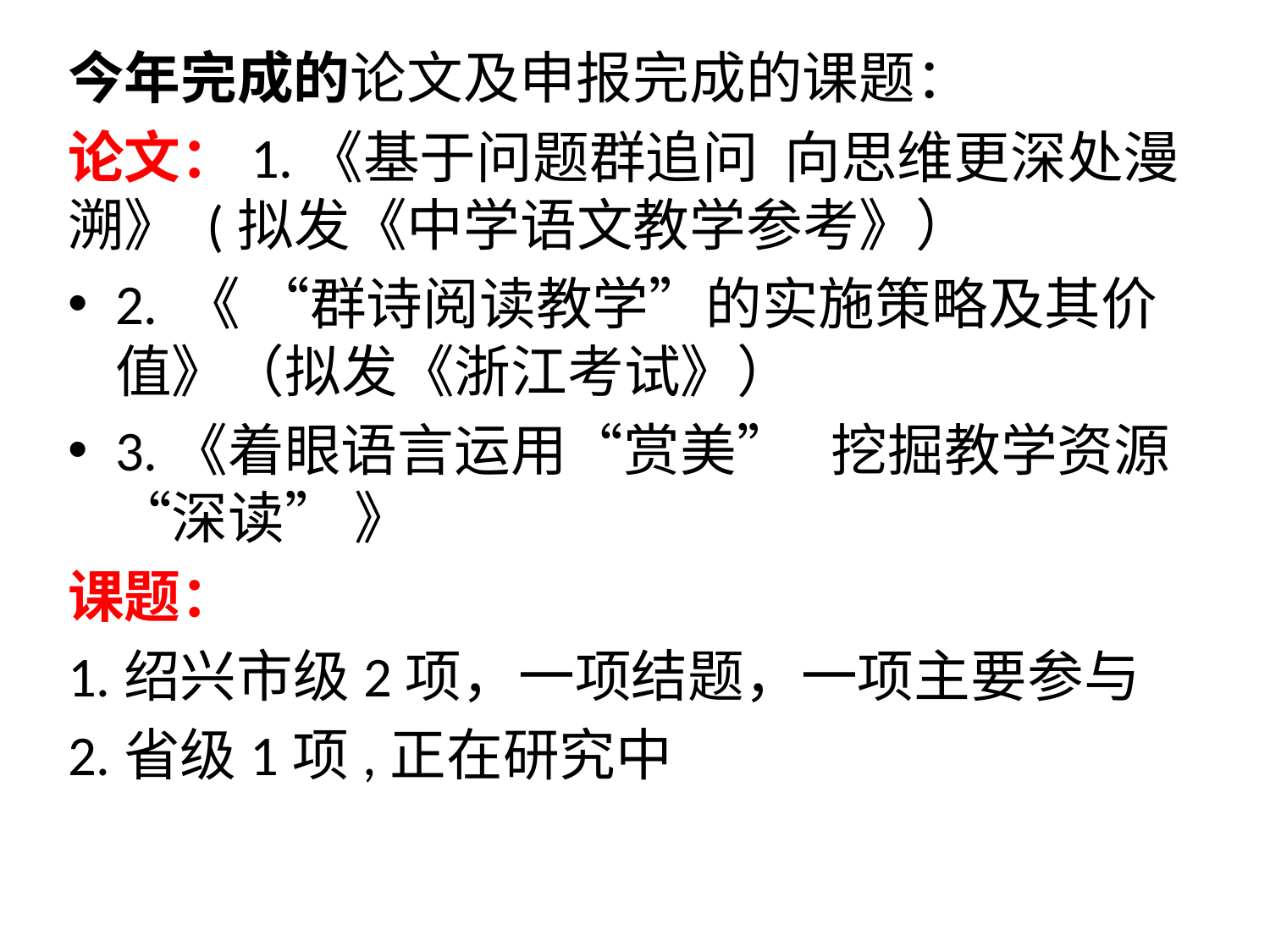

今年完成的论文及申报完成的课题：
论文：1.《基于问题群追问  向思维更深处漫溯》 (拟发《中学语文教学参考》）
2. 《 “群诗阅读教学”的实施策略及其价值》（拟发《浙江考试》）
3.《着眼语言运用“赏美”   挖掘教学资源“深读” 》
课题：
1.绍兴市级2项，一项结题，一项主要参与
2.省级1项,正在研究中